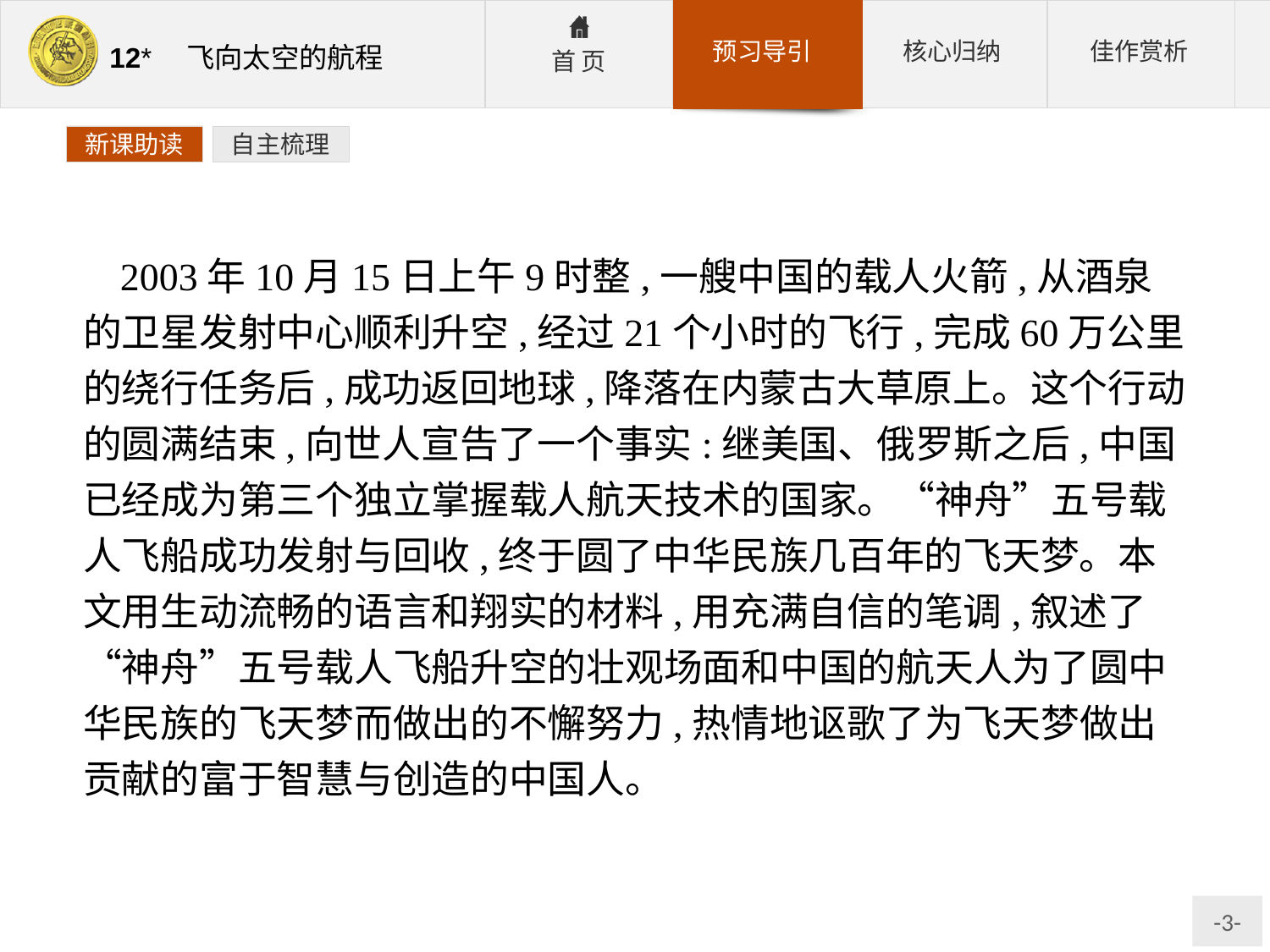

新课助读
自主梳理
2003年10月15日上午9时整,一艘中国的载人火箭,从酒泉的卫星发射中心顺利升空,经过21个小时的飞行,完成60万公里的绕行任务后,成功返回地球,降落在内蒙古大草原上。这个行动的圆满结束,向世人宣告了一个事实:继美国、俄罗斯之后,中国已经成为第三个独立掌握载人航天技术的国家。“神舟”五号载人飞船成功发射与回收,终于圆了中华民族几百年的飞天梦。本文用生动流畅的语言和翔实的材料,用充满自信的笔调,叙述了“神舟”五号载人飞船升空的壮观场面和中国的航天人为了圆中华民族的飞天梦而做出的不懈努力,热情地讴歌了为飞天梦做出贡献的富于智慧与创造的中国人。